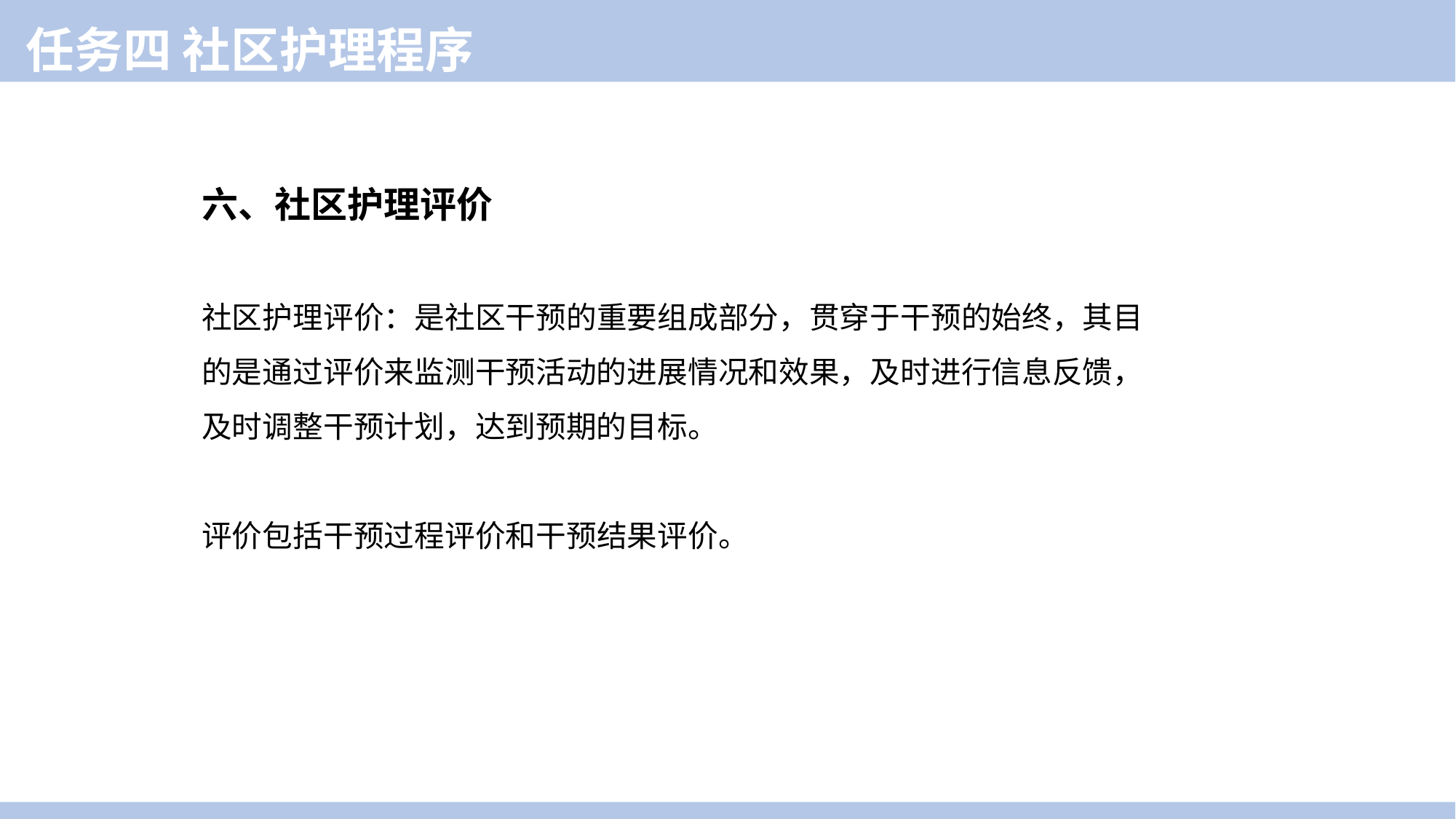

任务四 社区护理程序
六、社区护理评价

社区护理评价：是社区干预的重要组成部分，贯穿于干预的始终，其目的是通过评价来监测干预活动的进展情况和效果，及时进行信息反馈，及时调整干预计划，达到预期的目标。

评价包括干预过程评价和干预结果评价。